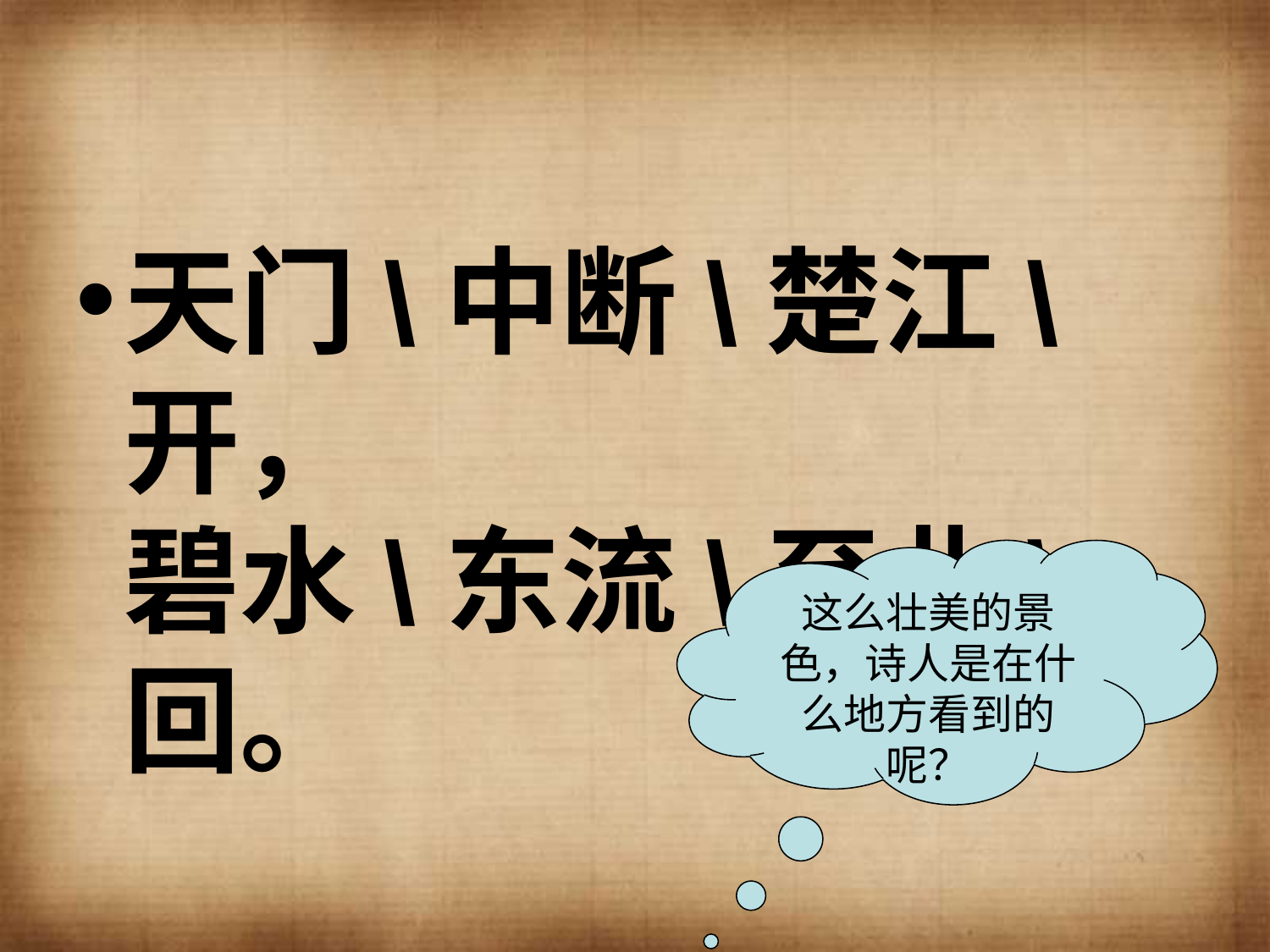

天门\中断\楚江\开，
碧水\东流\至此\回。
这么壮美的景色，诗人是在什么地方看到的呢？